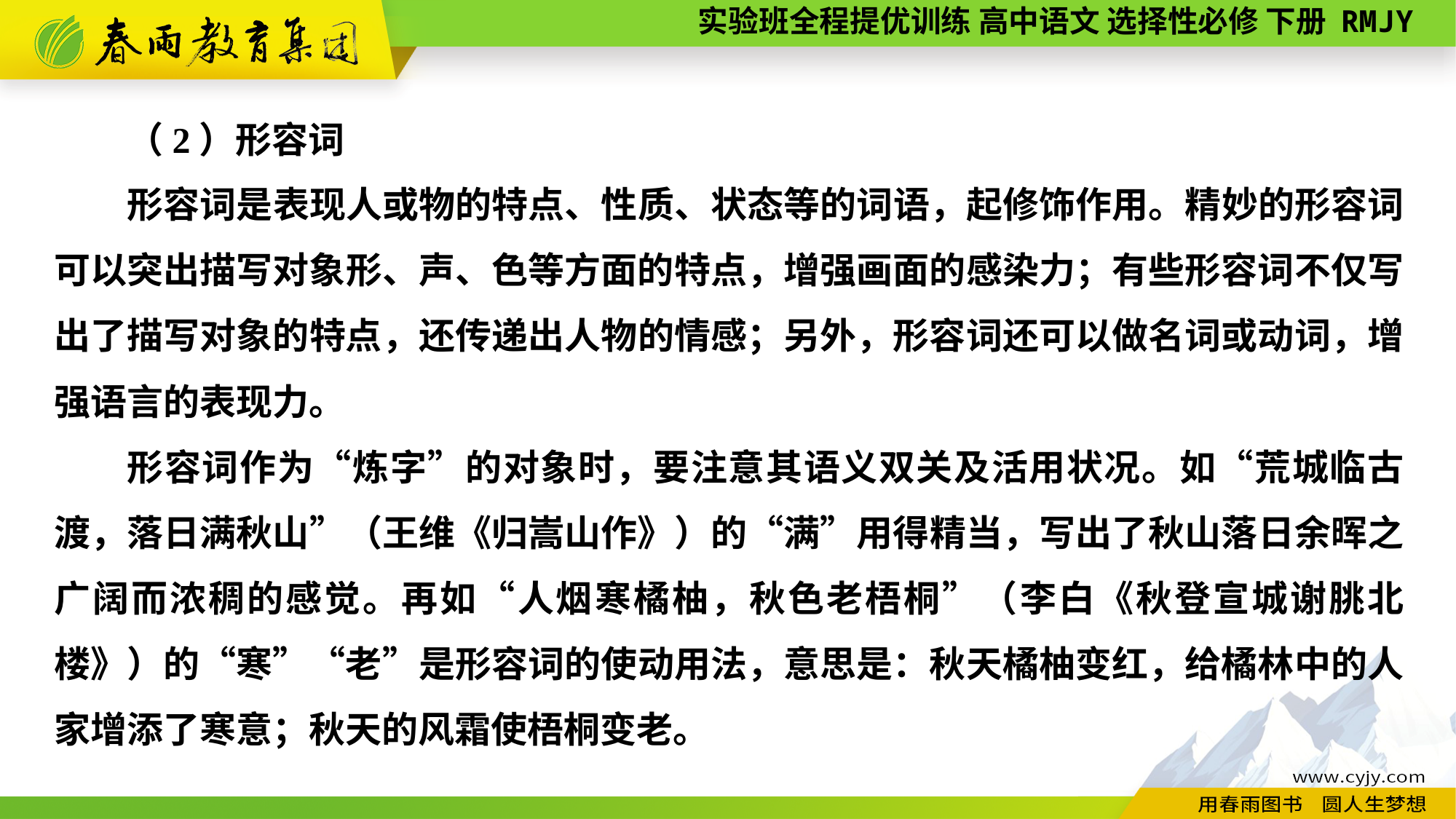

（2）形容词
形容词是表现人或物的特点、性质、状态等的词语，起修饰作用。精妙的形容词可以突出描写对象形、声、色等方面的特点，增强画面的感染力；有些形容词不仅写出了描写对象的特点，还传递出人物的情感；另外，形容词还可以做名词或动词，增强语言的表现力。
形容词作为“炼字”的对象时，要注意其语义双关及活用状况。如“荒城临古渡，落日满秋山”（王维《归嵩山作》）的“满”用得精当，写出了秋山落日余晖之广阔而浓稠的感觉。再如“人烟寒橘柚，秋色老梧桐”（李白《秋登宣城谢朓北楼》）的“寒”“老”是形容词的使动用法，意思是：秋天橘柚变红，给橘林中的人家增添了寒意；秋天的风霜使梧桐变老。